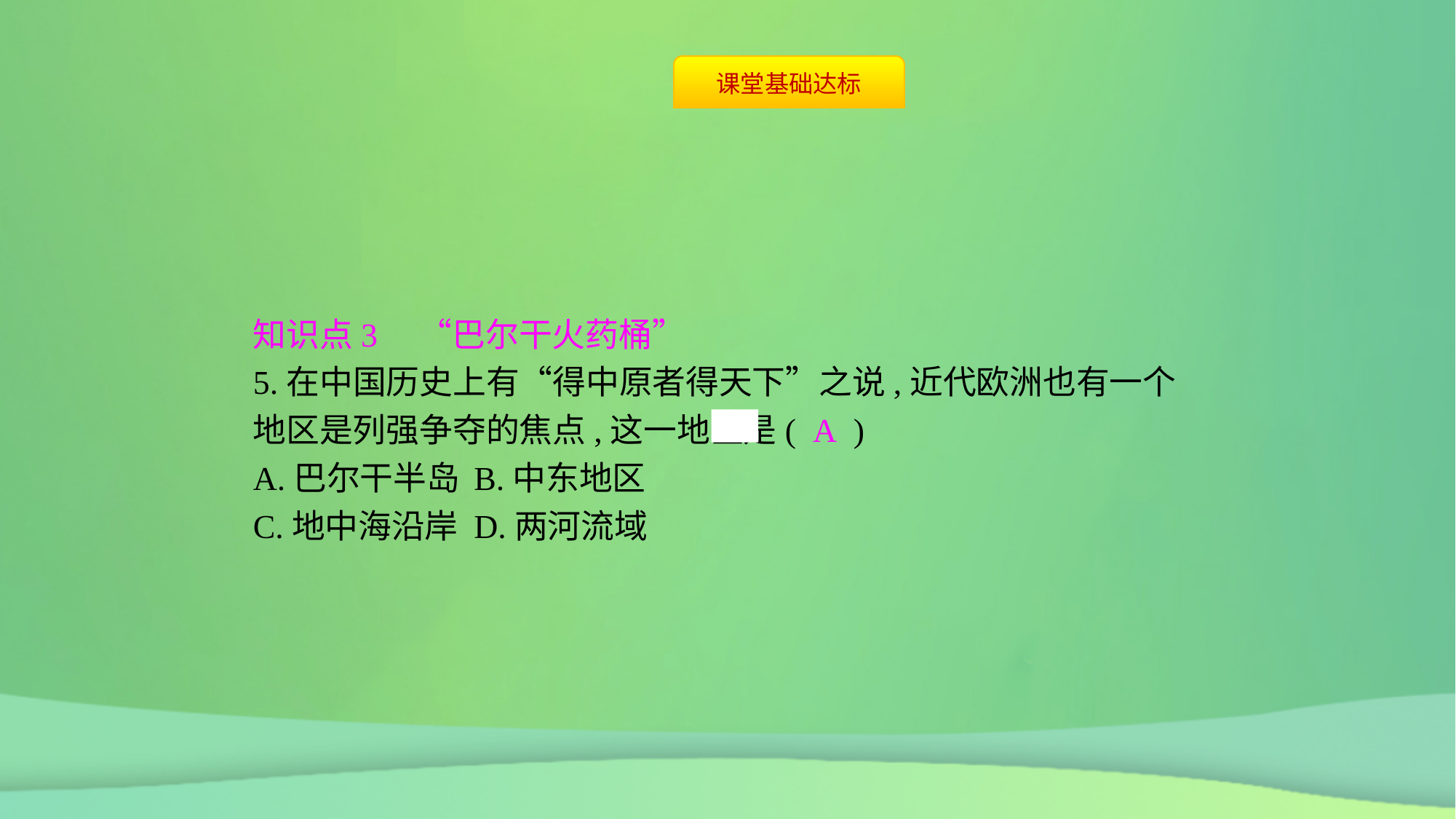

知识点3　“巴尔干火药桶”
5.在中国历史上有“得中原者得天下”之说,近代欧洲也有一个地区是列强争夺的焦点,这一地区是(  A  )
A.巴尔干半岛	B.中东地区
C.地中海沿岸	D.两河流域